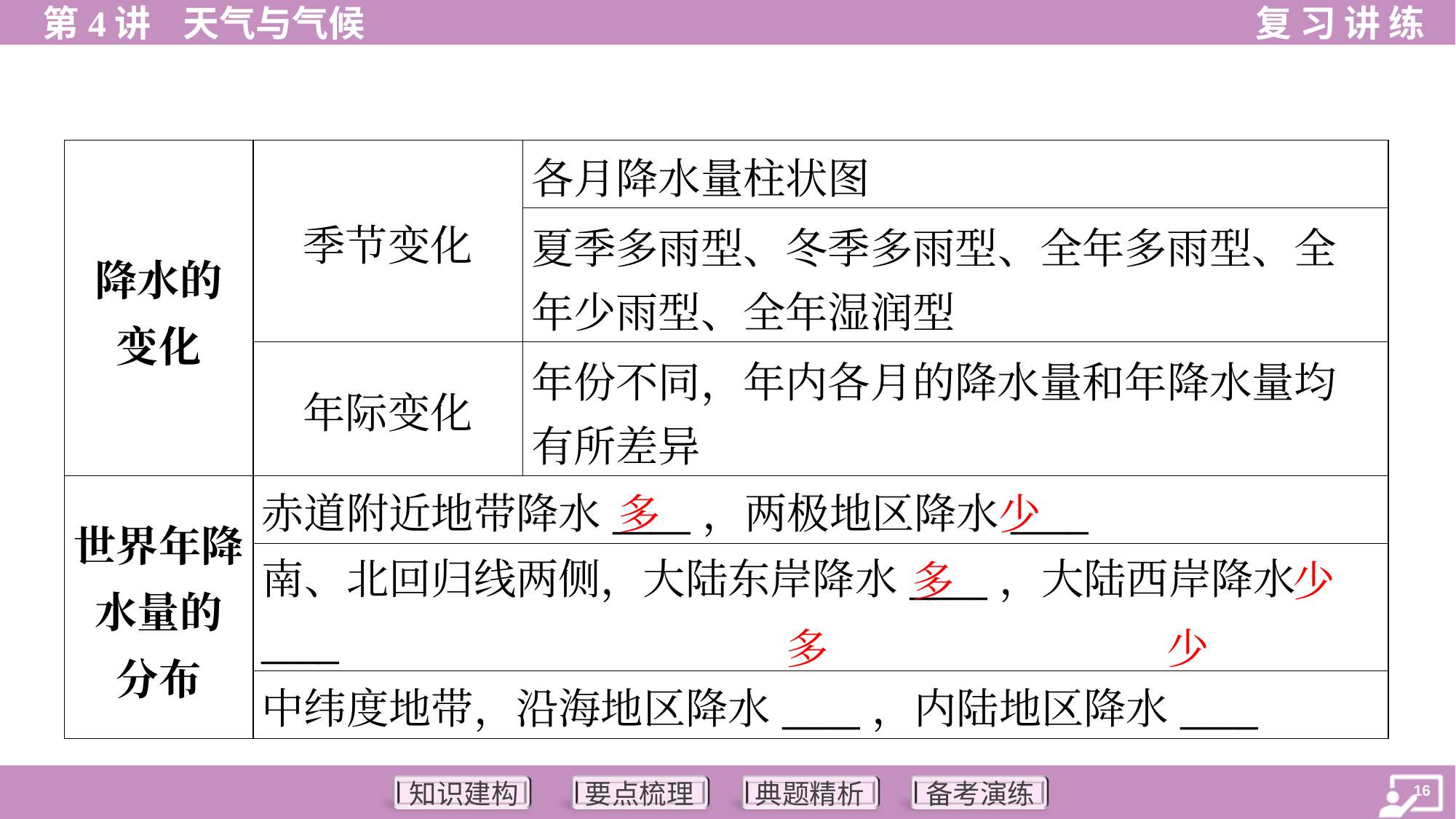

| 降水的 变化 | 季节变化 | 各月降水量柱状图 |
| --- | --- | --- |
|  |  | 夏季多雨型、冬季多雨型、全年多雨型、全 年少雨型、全年湿润型 |
|  | 年际变化 | 年份不同，年内各月的降水量和年降水量均 有所差异 |
| 世界年降 水量的 分布 | 赤道附近地带降水\_\_\_\_，两极地区降水\_\_\_\_ |  |
|  | 南、北回归线两侧，大陆东岸降水\_\_\_\_，大陆西岸降水\_\_\_\_ |  |
|  | 中纬度地带，沿海地区降水\_\_\_\_，内陆地区降水\_\_\_\_ |  |
多
少
多
少
多
少